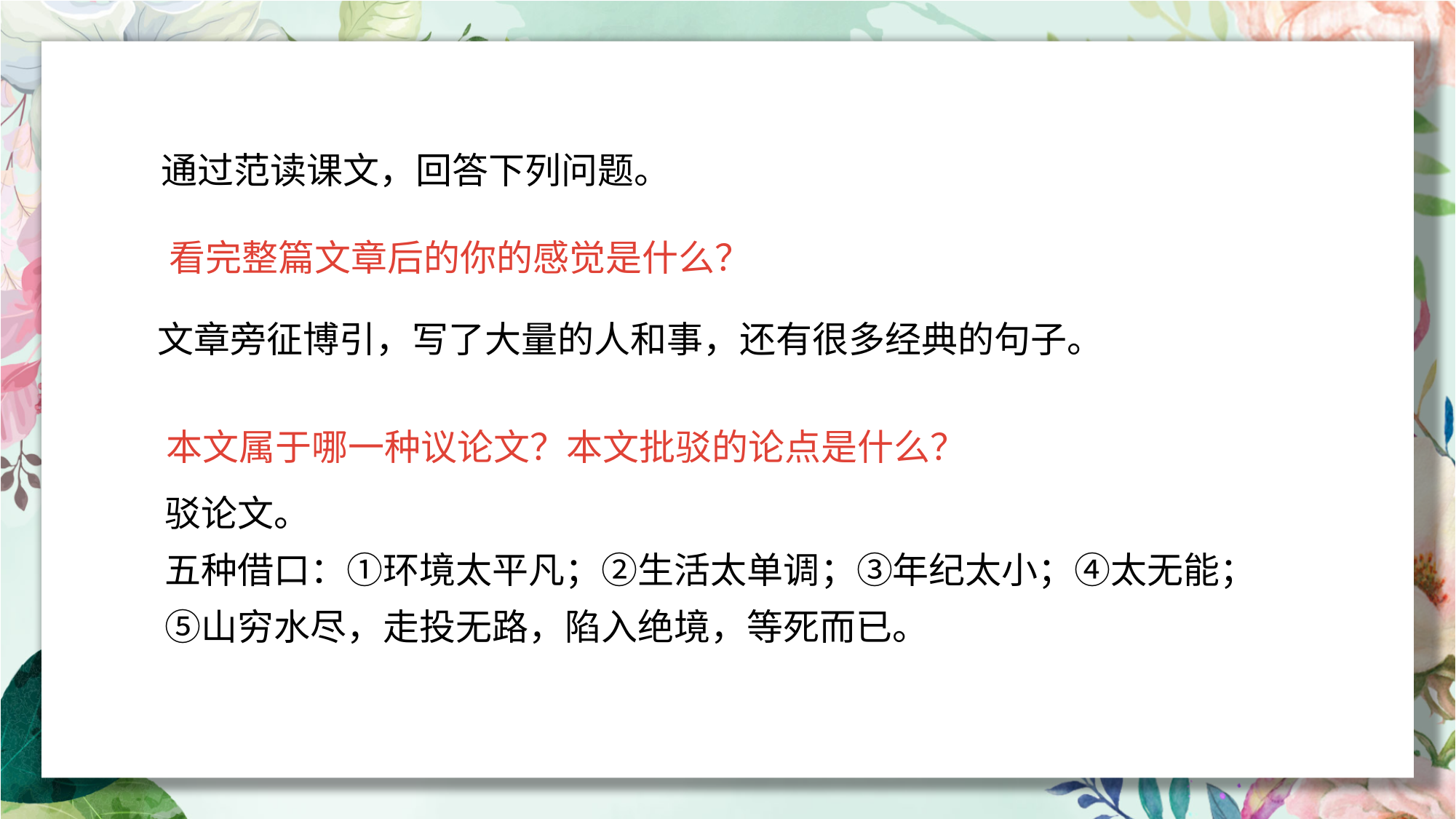

通过范读课文，回答下列问题。
看完整篇文章后的你的感觉是什么？
文章旁征博引，写了大量的人和事，还有很多经典的句子。
本文属于哪一种议论文？本文批驳的论点是什么？
驳论文。
五种借口：①环境太平凡；②生活太单调；③年纪太小；④太无能；⑤山穷水尽，走投无路，陷入绝境，等死而已。